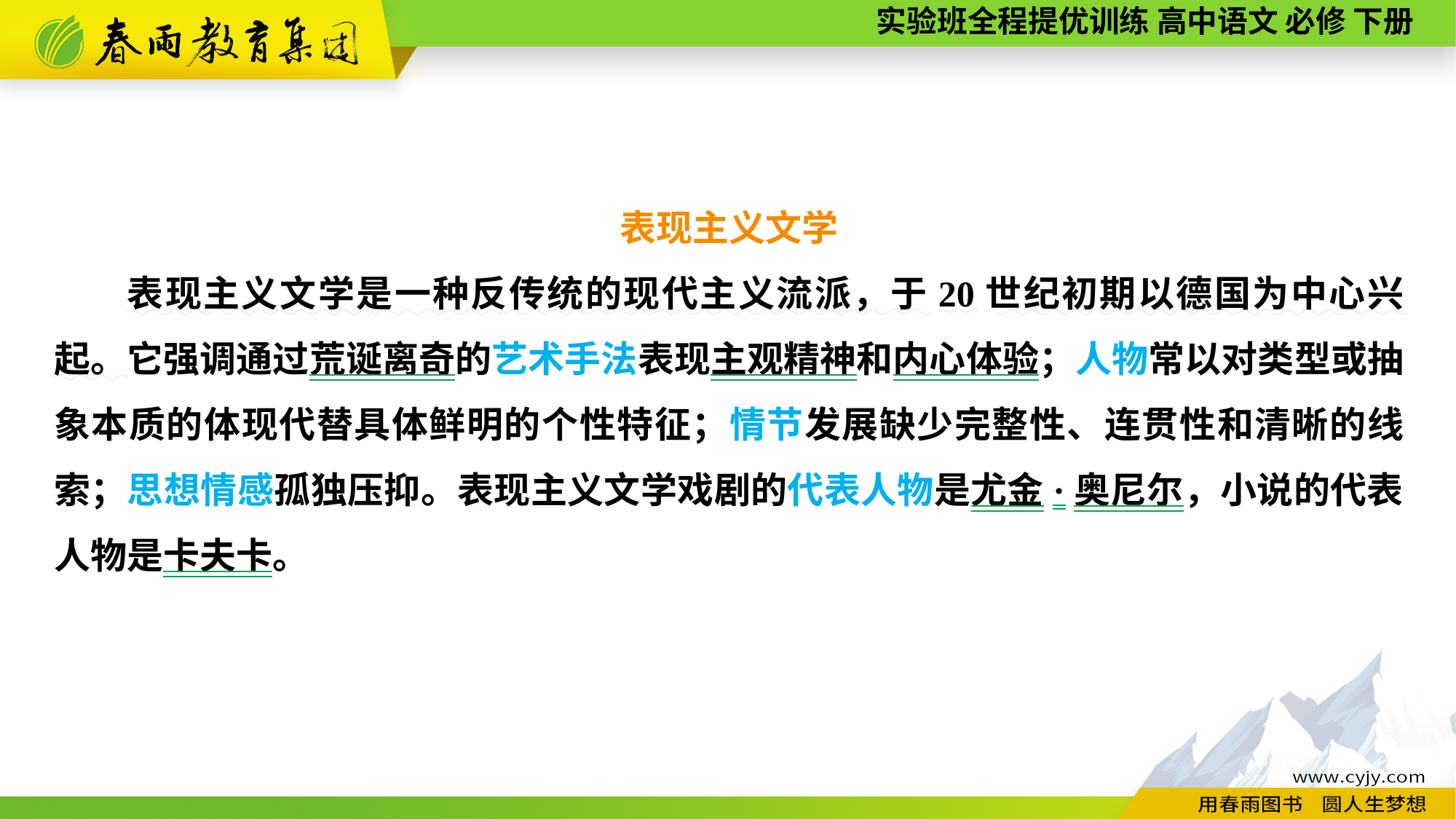

表现主义文学
表现主义文学是一种反传统的现代主义流派，于20世纪初期以德国为中心兴起。它强调通过荒诞离奇的艺术手法表现主观精神和内心体验；人物常以对类型或抽象本质的体现代替具体鲜明的个性特征；情节发展缺少完整性、连贯性和清晰的线索；思想情感孤独压抑。表现主义文学戏剧的代表人物是尤金·奥尼尔，小说的代表人物是卡夫卡。